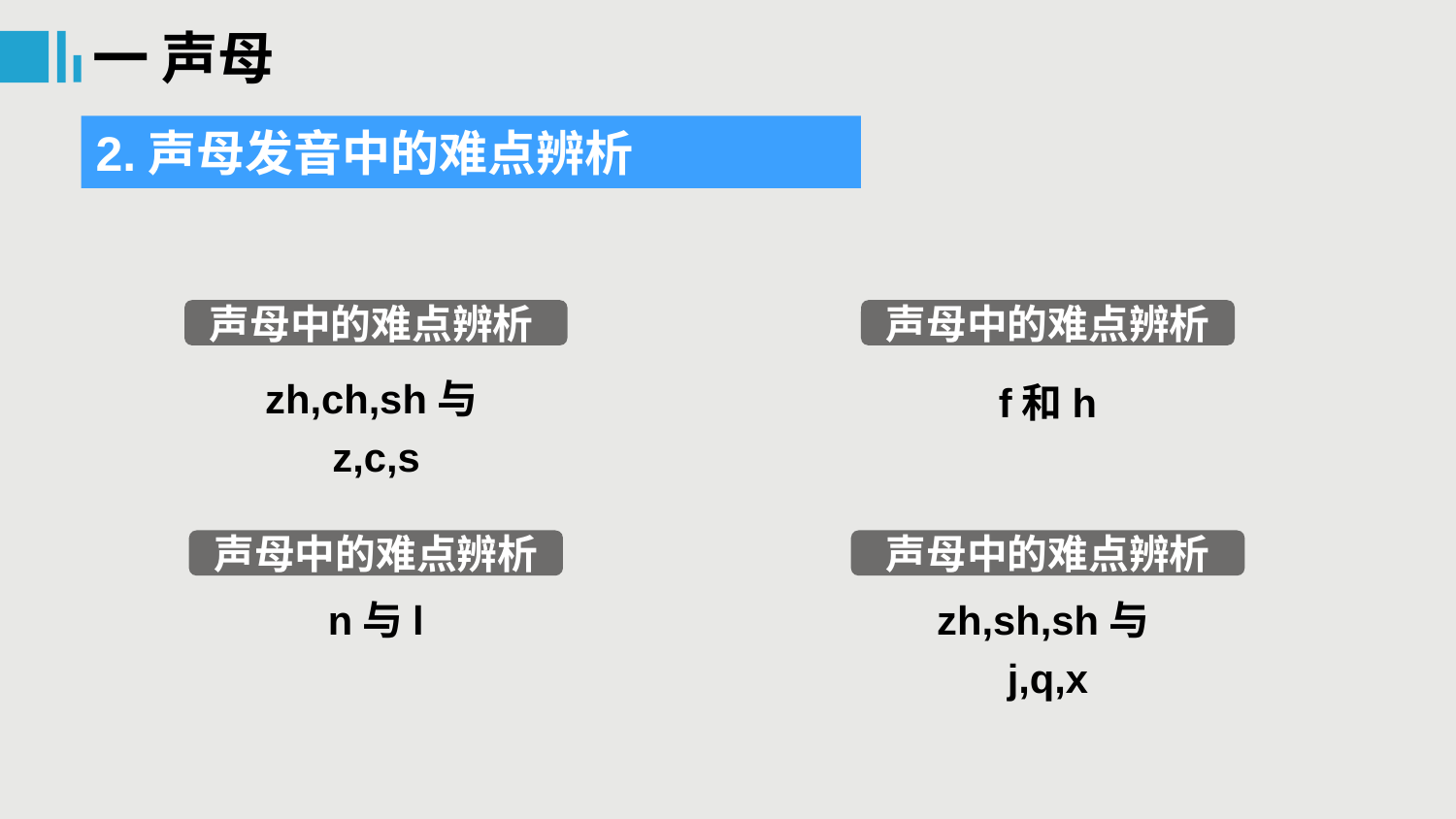

一 声母

2.声母发音中的难点辨析
声母中的难点辨析
声母中的难点辨析
zh,ch,sh与z,c,s
f和h
声母中的难点辨析
声母中的难点辨析
n与l
zh,sh,sh与j,q,x